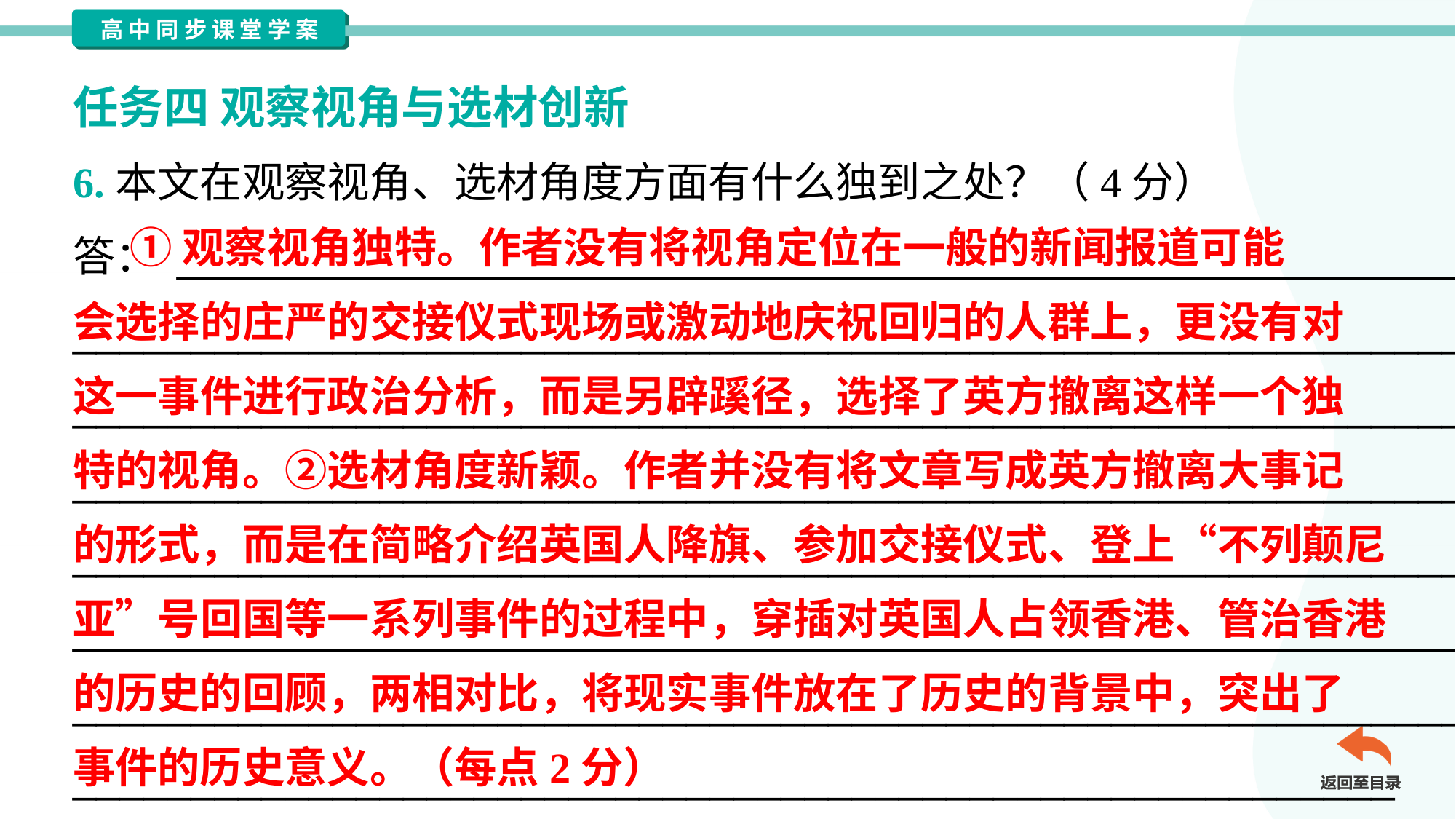

任务四 观察视角与选材创新
6.本文在观察视角、选材角度方面有什么独到之处？（4分）
答： ________________________________________________________
_____________________________________________________________
_____________________________________________________________
_____________________________________________________________
_____________________________________________________________
_____________________________________________________________
_____________________________________________________________
________________________________________________________
      ①观察视角独特。作者没有将视角定位在一般的新闻报道可能
会选择的庄严的交接仪式现场或激动地庆祝回归的人群上，更没有对
这一事件进行政治分析，而是另辟蹊径，选择了英方撤离这样一个独
特的视角。②选材角度新颖。作者并没有将文章写成英方撤离大事记
的形式，而是在简略介绍英国人降旗、参加交接仪式、登上“不列颠尼
亚”号回国等一系列事件的过程中，穿插对英国人占领香港、管治香港
的历史的回顾，两相对比，将现实事件放在了历史的背景中，突出了
事件的历史意义。（每点2分）